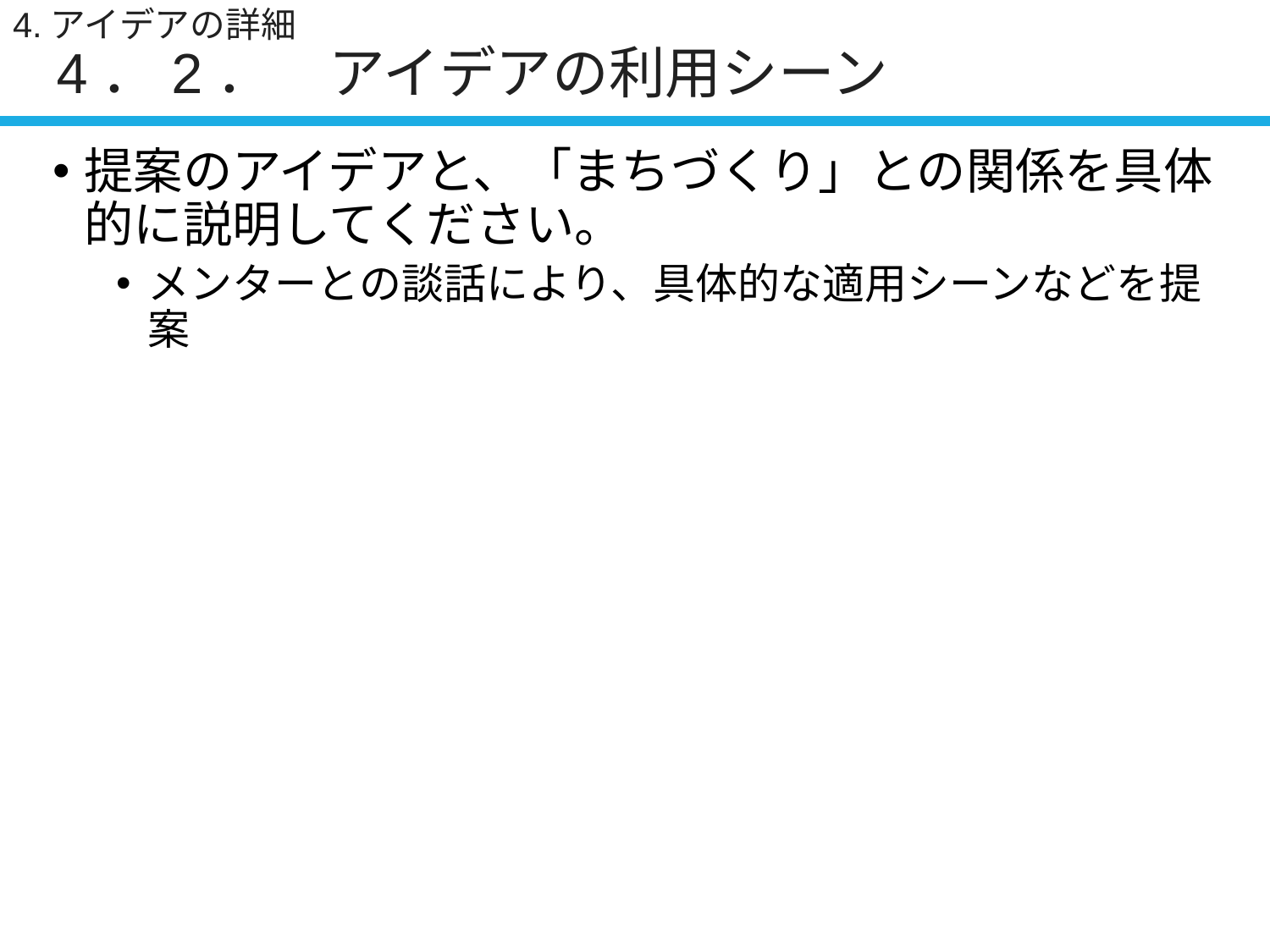

# 4.アイデアの詳細 　4．2．　アイデアの利用シーン
提案のアイデアと、「まちづくり」との関係を具体的に説明してください。
メンターとの談話により、具体的な適用シーンなどを提案